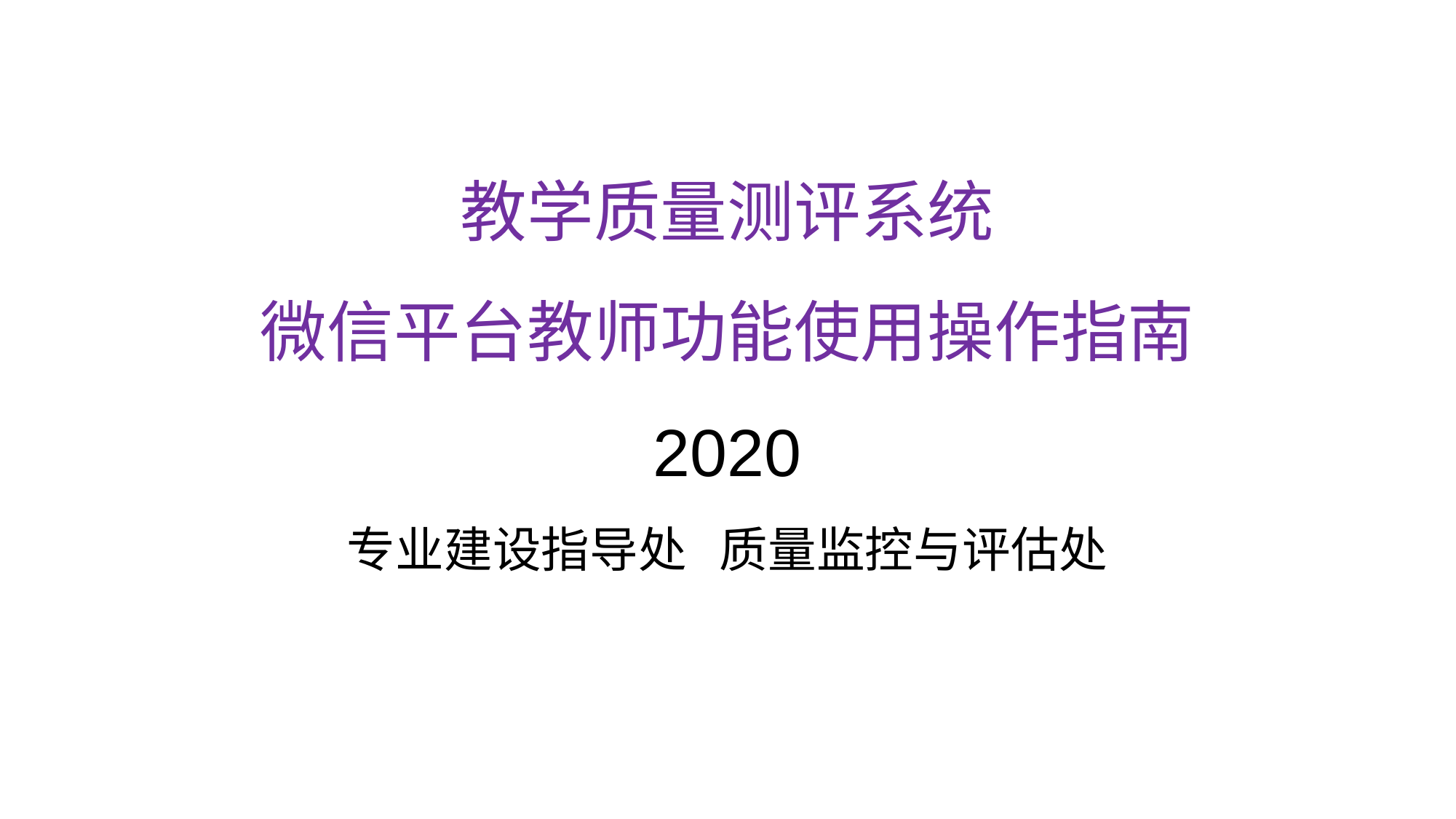

教学质量测评系统
微信平台教师功能使用操作指南
2020
专业建设指导处   质量监控与评估处